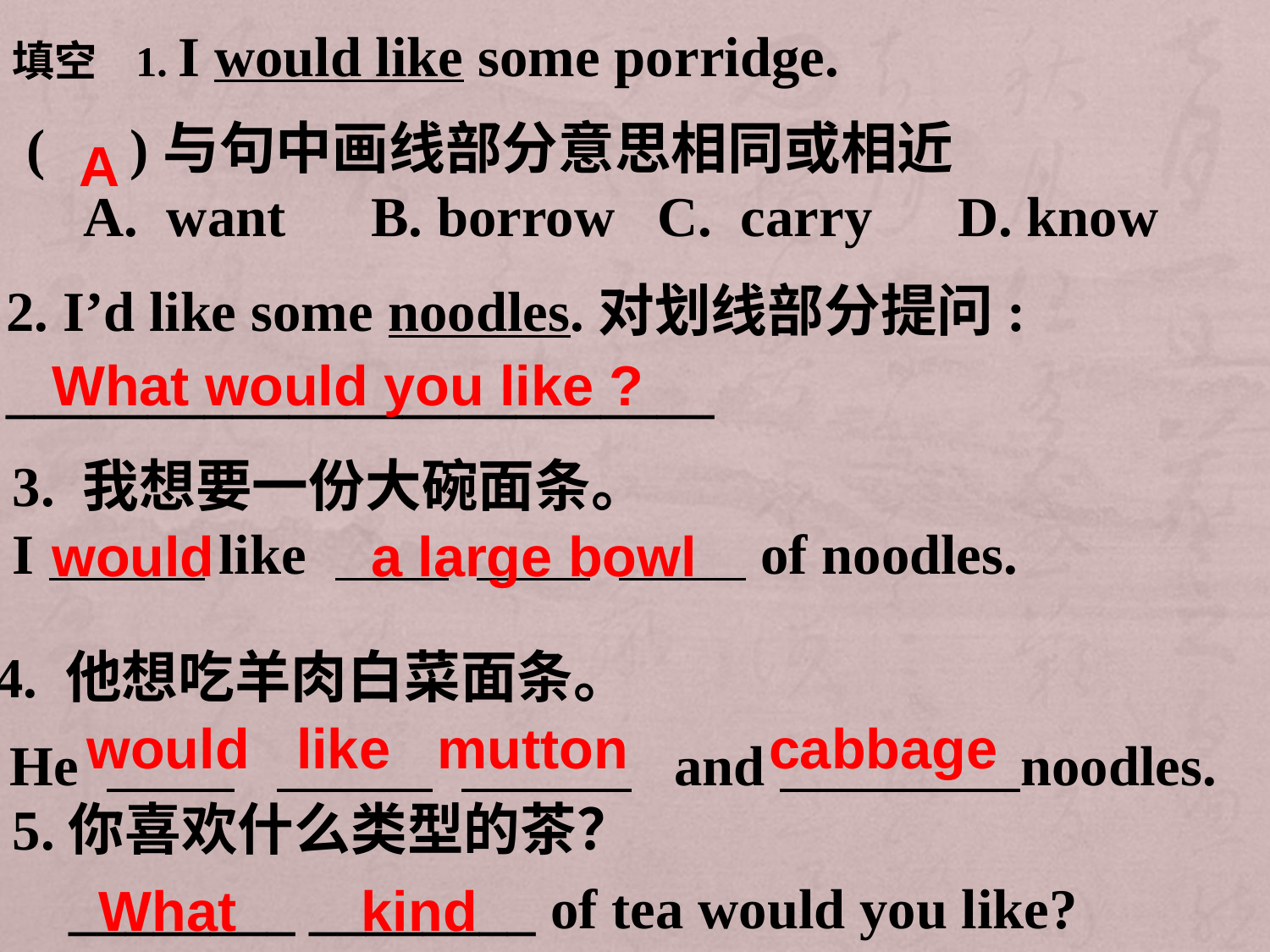

填空   1. I would like some porridge.
 (      )与句中画线部分意思相同或相近
     A.  want      B. borrow   C.  carry      D. know

3. 我想要一份大碗面条。
I             like                                of noodles.
A
2. I’d like some noodles.对划线部分提问:
_________________________
What would you like ?

would          a large bowl
4. 他想吃羊肉白菜面条。
 He                                          and                  noodles.
would   like   mutton         cabbage
5.你喜欢什么类型的茶？
    ________ ________ of tea would you like?
   What        kind